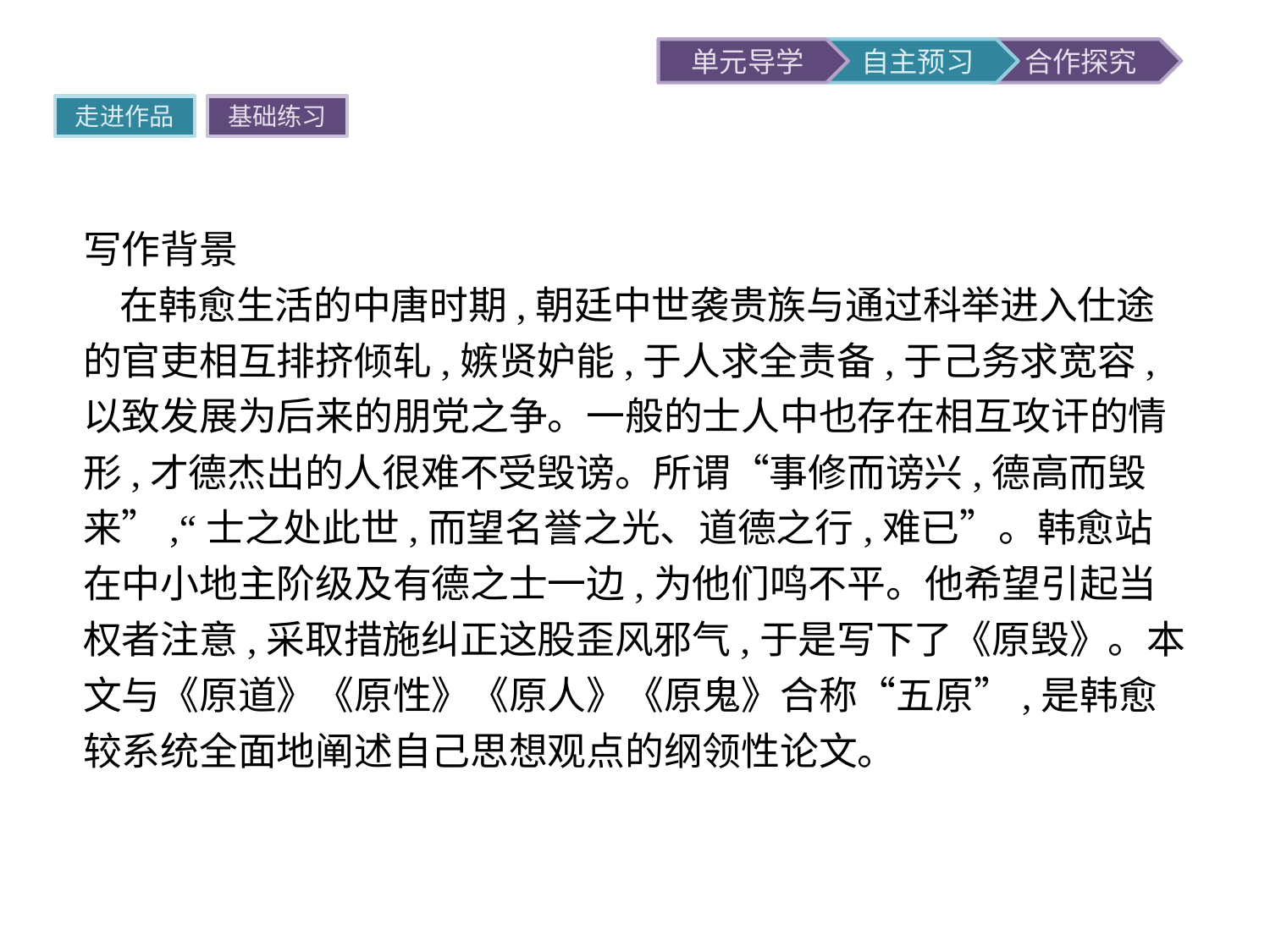

走进作品
基础练习
写作背景
在韩愈生活的中唐时期,朝廷中世袭贵族与通过科举进入仕途的官吏相互排挤倾轧,嫉贤妒能,于人求全责备,于己务求宽容,以致发展为后来的朋党之争。一般的士人中也存在相互攻讦的情形,才德杰出的人很难不受毁谤。所谓“事修而谤兴,德高而毁来”,“士之处此世,而望名誉之光、道德之行,难已”。韩愈站在中小地主阶级及有德之士一边,为他们鸣不平。他希望引起当权者注意,采取措施纠正这股歪风邪气,于是写下了《原毁》。本文与《原道》《原性》《原人》《原鬼》合称“五原”,是韩愈较系统全面地阐述自己思想观点的纲领性论文。